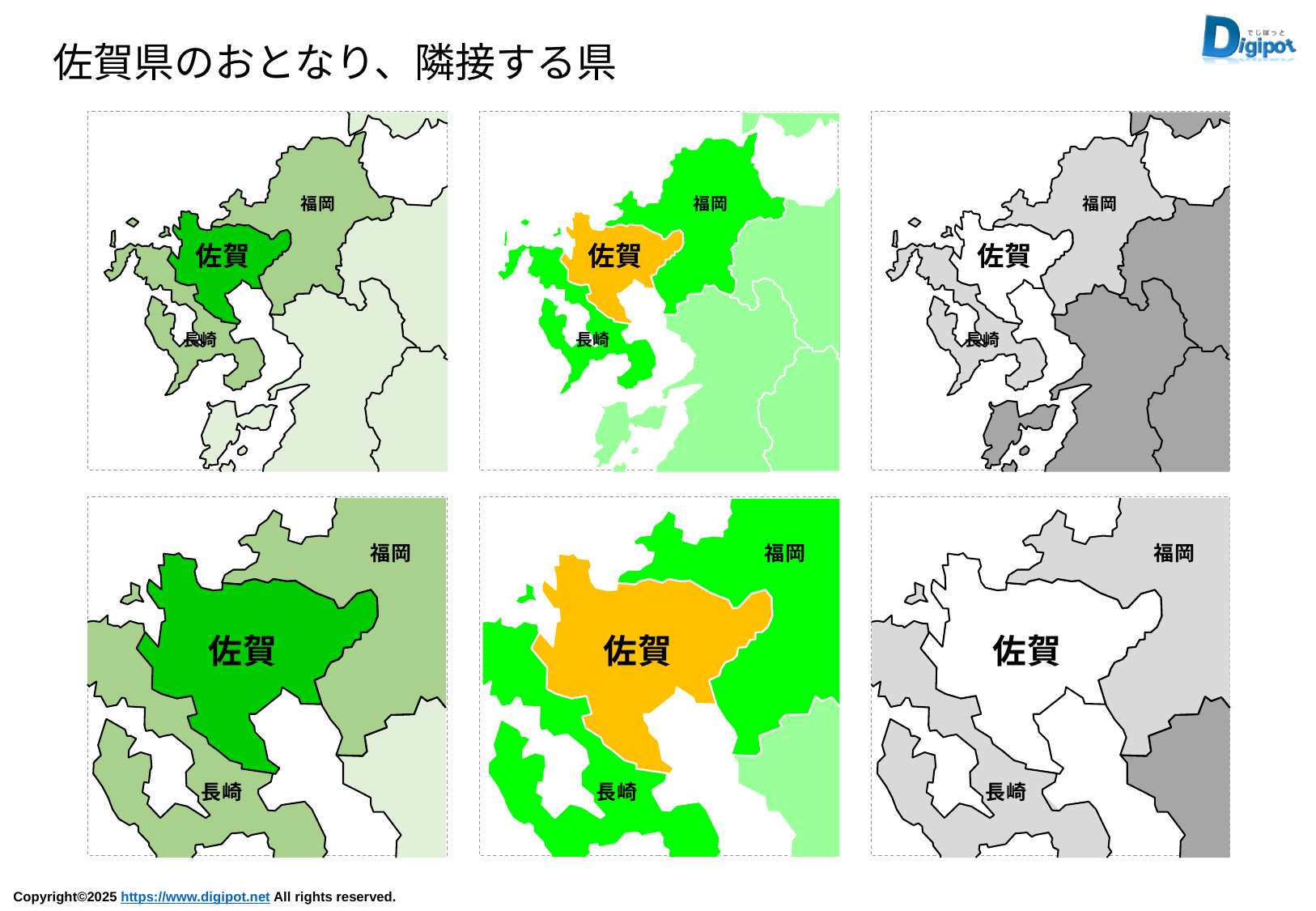

佐賀県のおとなり、隣接する県

福岡
佐賀
長崎

福岡
佐賀
長崎

福岡
佐賀
長崎

福岡
佐賀
長崎

福岡
佐賀
長崎

福岡
佐賀
長崎